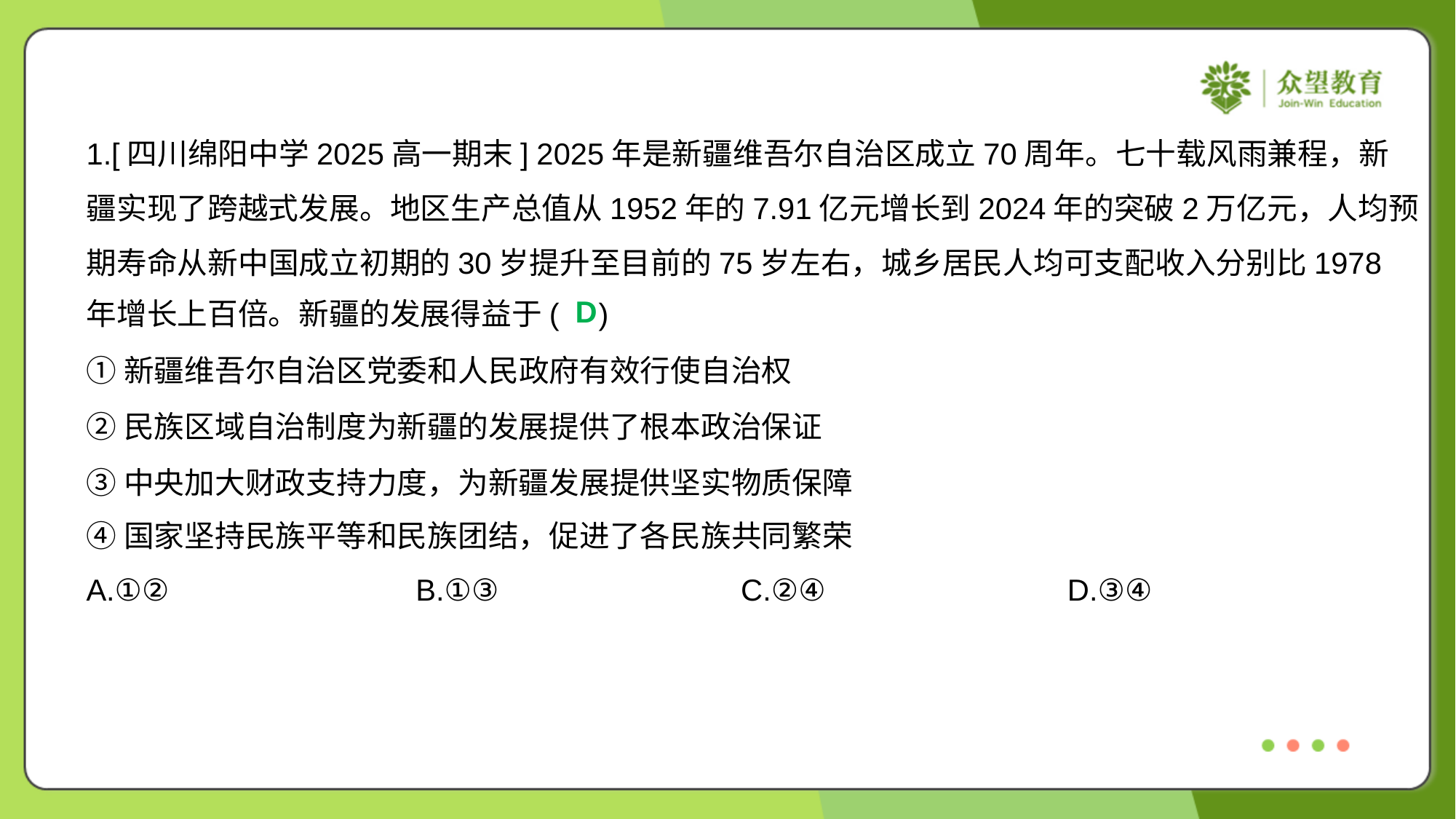

1.[四川绵阳中学2025高一期末] 2025年是新疆维吾尔自治区成立70周年。七十载风雨兼程，新
疆实现了跨越式发展。地区生产总值从1952年的7.91亿元增长到2024年的突破2万亿元，人均预
期寿命从新中国成立初期的30岁提升至目前的75岁左右，城乡居民人均可支配收入分别比1978
年增长上百倍。新疆的发展得益于(     )
D
①新疆维吾尔自治区党委和人民政府有效行使自治权
②民族区域自治制度为新疆的发展提供了根本政治保证
③中央加大财政支持力度，为新疆发展提供坚实物质保障
④国家坚持民族平等和民族团结，促进了各民族共同繁荣
A.①②	B.①③	C.②④	D.③④